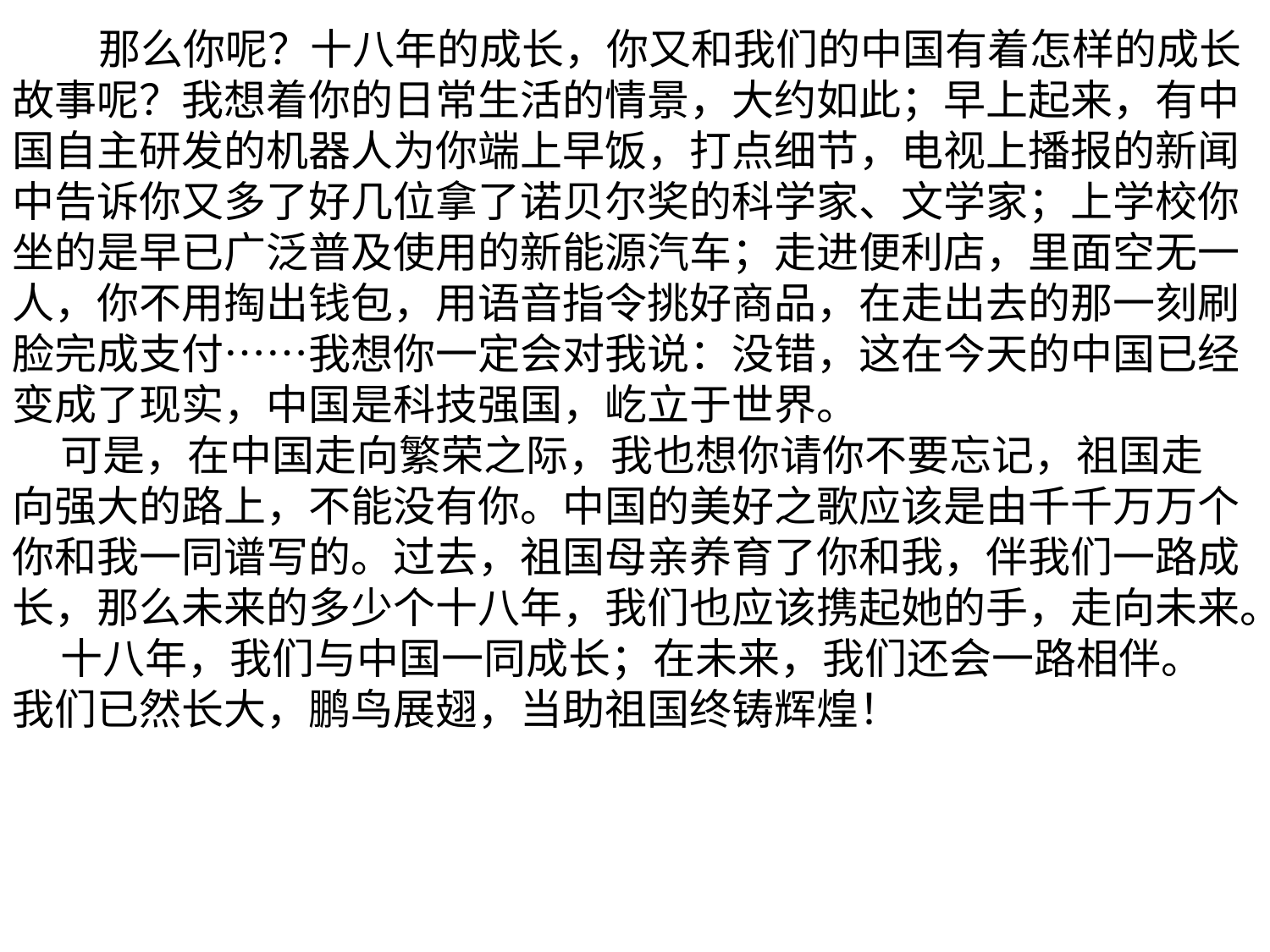

那么你呢？十八年的成长，你又和我们的中国有着怎样的成长故事呢？我想着你的日常生活的情景，大约如此；早上起来，有中国自主研发的机器人为你端上早饭，打点细节，电视上播报的新闻中告诉你又多了好几位拿了诺贝尔奖的科学家、文学家；上学校你坐的是早已广泛普及使用的新能源汽车；走进便利店，里面空无一人，你不用掏出钱包，用语音指令挑好商品，在走出去的那一刻刷脸完成支付……我想你一定会对我说：没错，这在今天的中国已经变成了现实，中国是科技强国，屹立于世界。
    可是，在中国走向繁荣之际，我也想你请你不要忘记，祖国走向强大的路上，不能没有你。中国的美好之歌应该是由千千万万个你和我一同谱写的。过去，祖国母亲养育了你和我，伴我们一路成长，那么未来的多少个十八年，我们也应该携起她的手，走向未来。
    十八年，我们与中国一同成长；在未来，我们还会一路相伴。我们已然长大，鹏鸟展翅，当助祖国终铸辉煌！